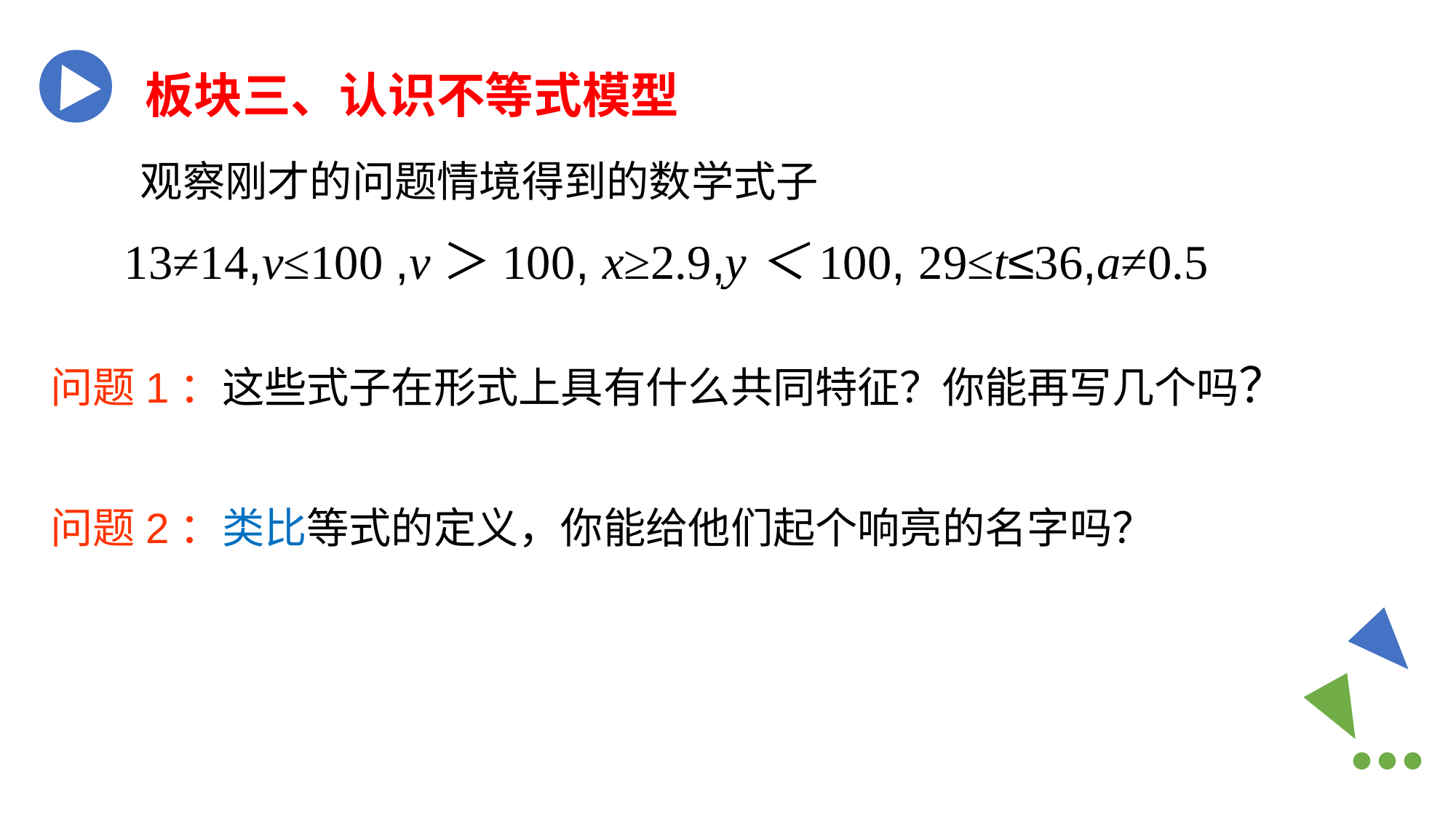

板块三、认识不等式模型

    观察刚才的问题情境得到的数学式子
   13≠14,v≤100 ,v＞100, x≥2.9,y＜100, 29≤t≤36,a≠0.5

问题1：这些式子在形式上具有什么共同特征？你能再写几个吗？
问题2：类比等式的定义，你能给他们起个响亮的名字吗？